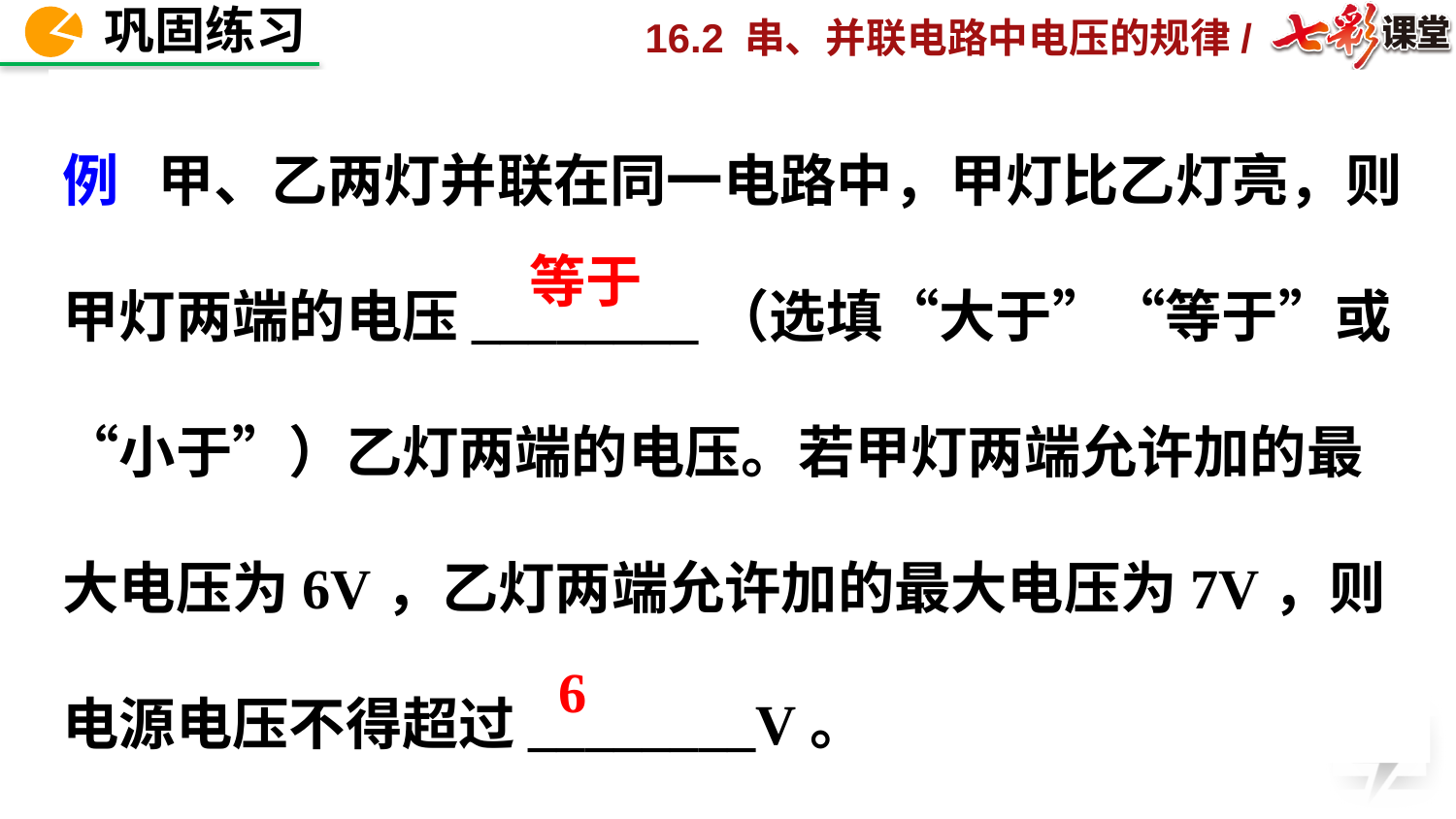

例   甲、乙两灯并联在同一电路中，甲灯比乙灯亮，则甲灯两端的电压________（选填“大于”“等于”或“小于”）乙灯两端的电压。若甲灯两端允许加的最大电压为6V，乙灯两端允许加的最大电压为7V，则电源电压不得超过________V。
等于
6